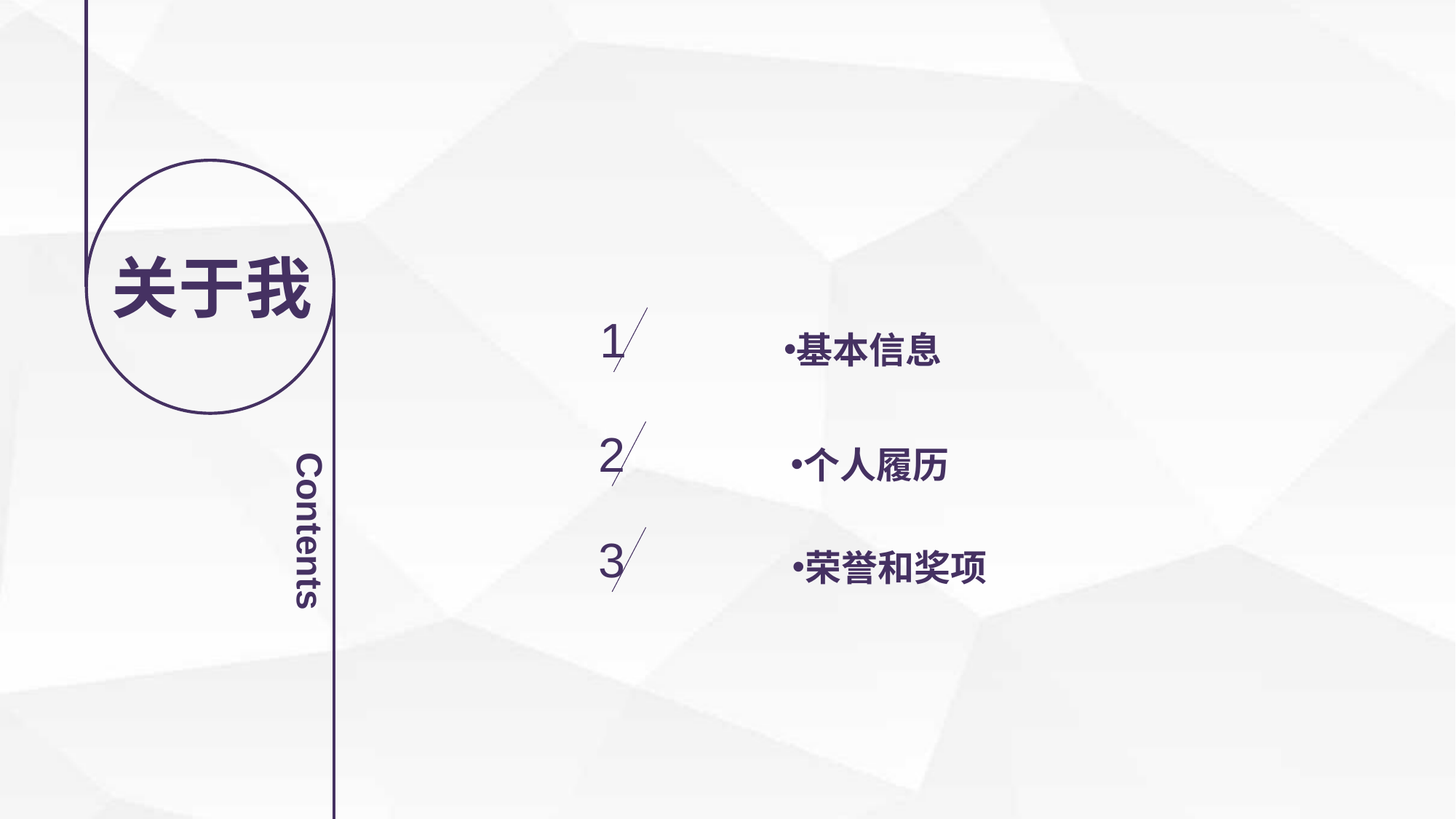

关于我
1
基本信息
2
个人履历
3
荣誉和奖项
Contents
延迟符号